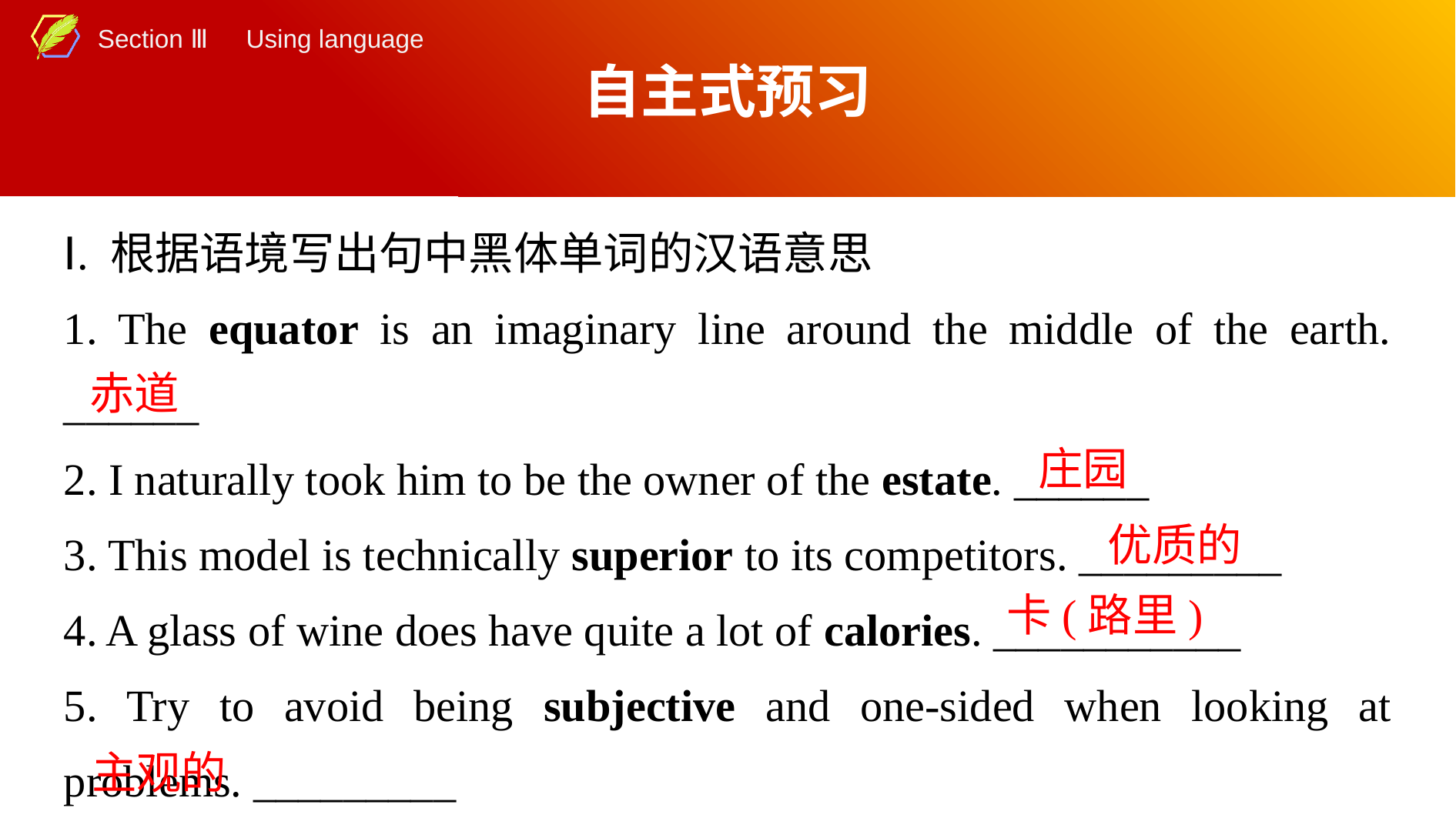

自主式预习
Ⅰ. 根据语境写出句中黑体单词的汉语意思
1. The equator is an imaginary line around the middle of the earth. ______
2. I naturally took him to be the owner of the estate. ______
3. This model is technically superior to its competitors. _________
4. A glass of wine does have quite a lot of calories. ___________
5. Try to avoid being subjective and one-sided when looking at problems. _________
赤道
庄园
优质的
卡(路里)
主观的